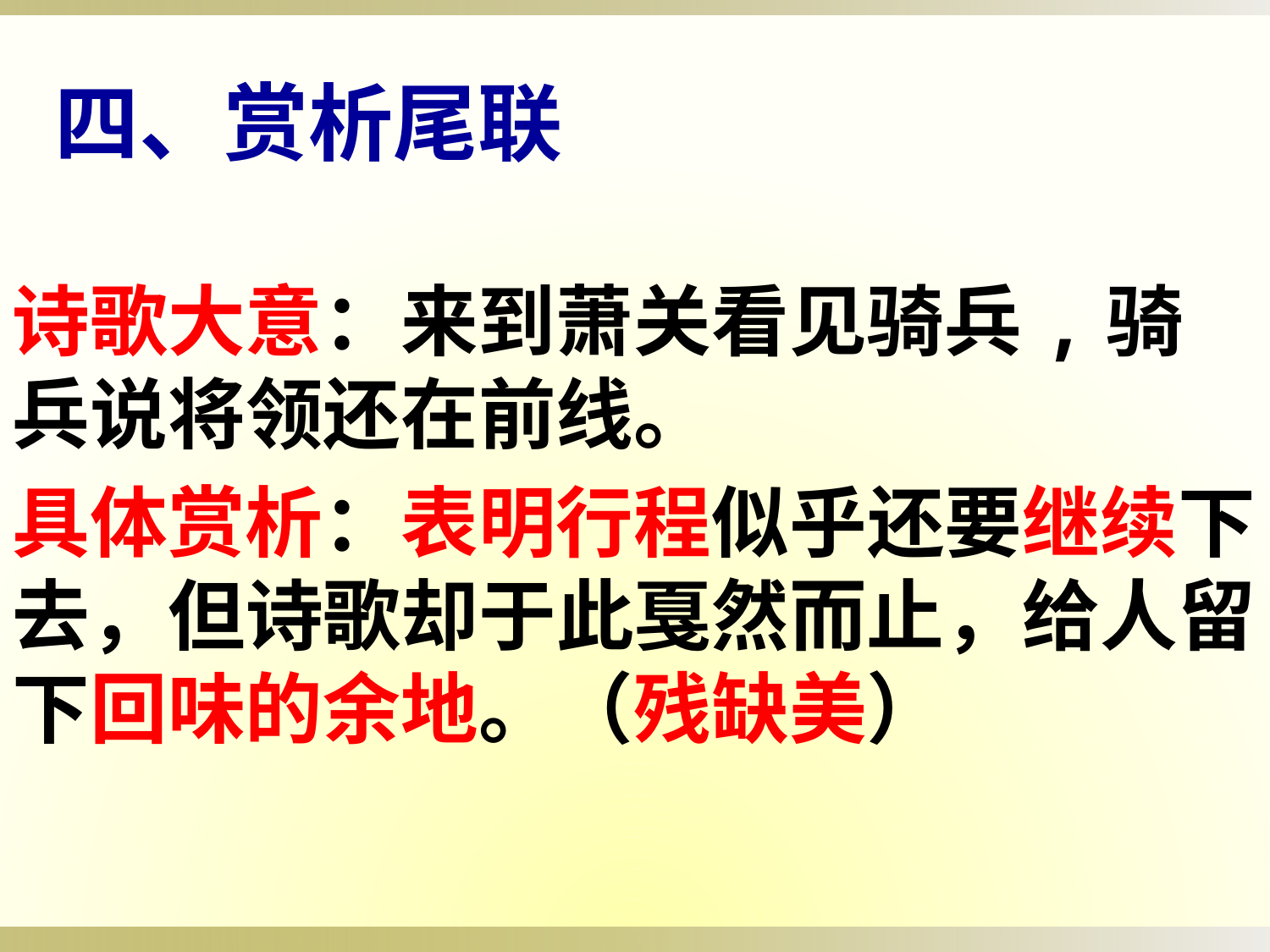

四、赏析尾联
诗歌大意：来到萧关看见骑兵,骑兵说将领还在前线。
具体赏析：表明行程似乎还要继续下去，但诗歌却于此戛然而止，给人留下回味的余地。（残缺美）